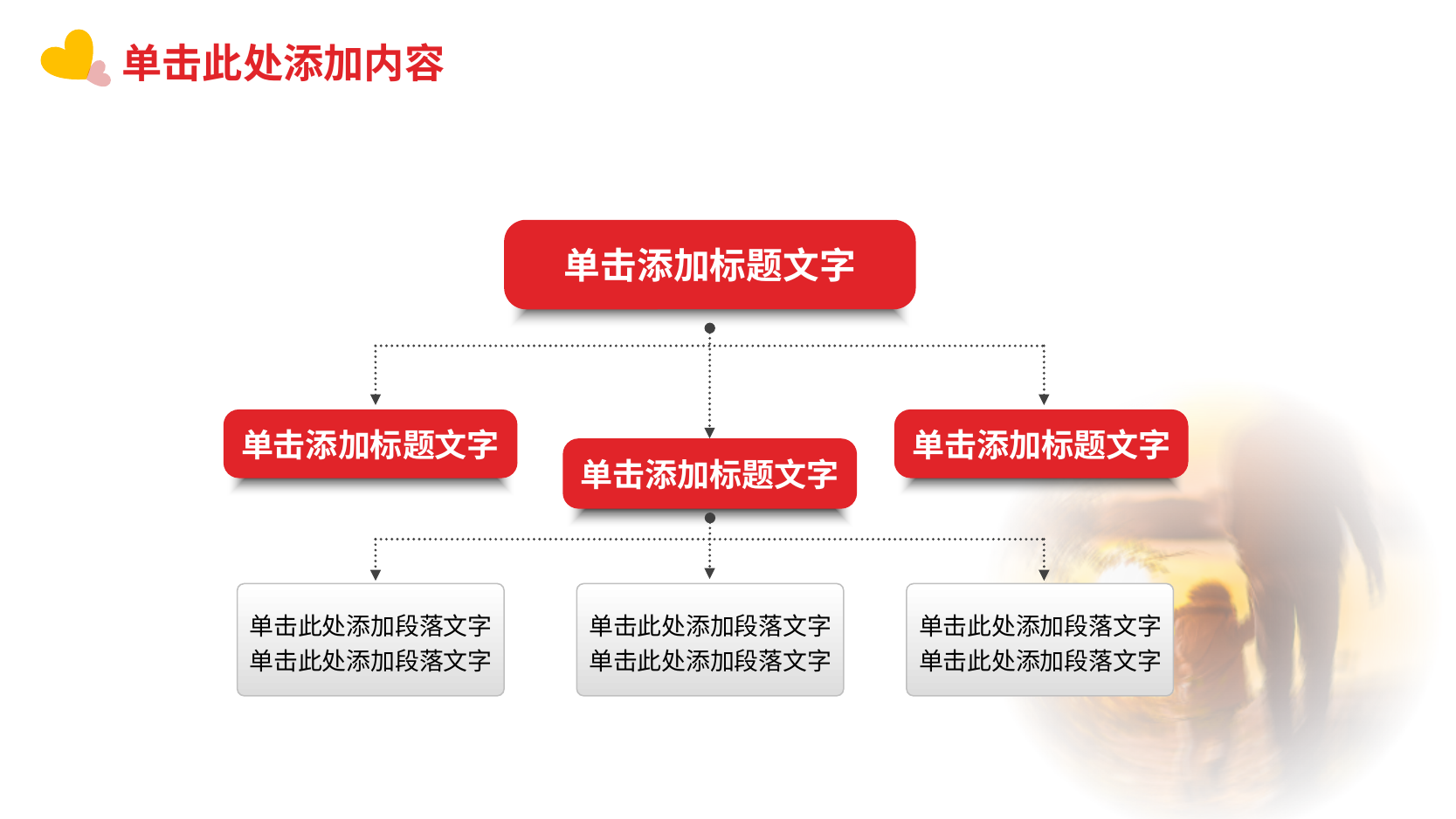

单击此处添加内容

单击添加标题文字

单击添加标题文字

单击添加标题文字

单击添加标题文字

单击此处添加段落文字
单击此处添加段落文字
单击此处添加段落文字
单击此处添加段落文字
单击此处添加段落文字
单击此处添加段落文字